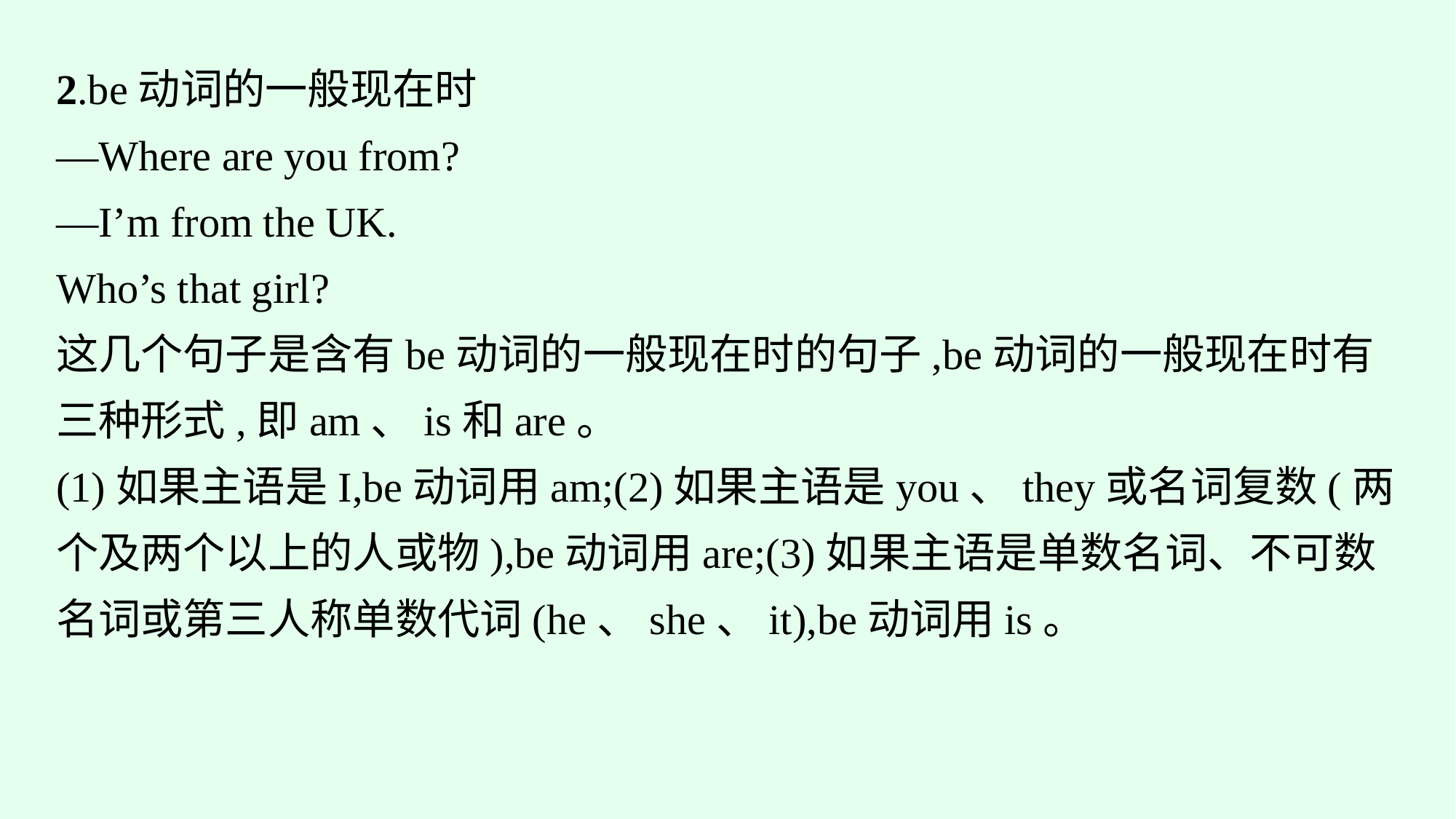

2.be动词的一般现在时
—Where are you from?
—I’m from the UK.
Who’s that girl?
这几个句子是含有be动词的一般现在时的句子,be动词的一般现在时有三种形式,即am、is和are。
(1)如果主语是I,be动词用am;(2)如果主语是you、they或名词复数(两个及两个以上的人或物),be动词用are;(3)如果主语是单数名词、不可数名词或第三人称单数代词(he、she、it),be动词用is。